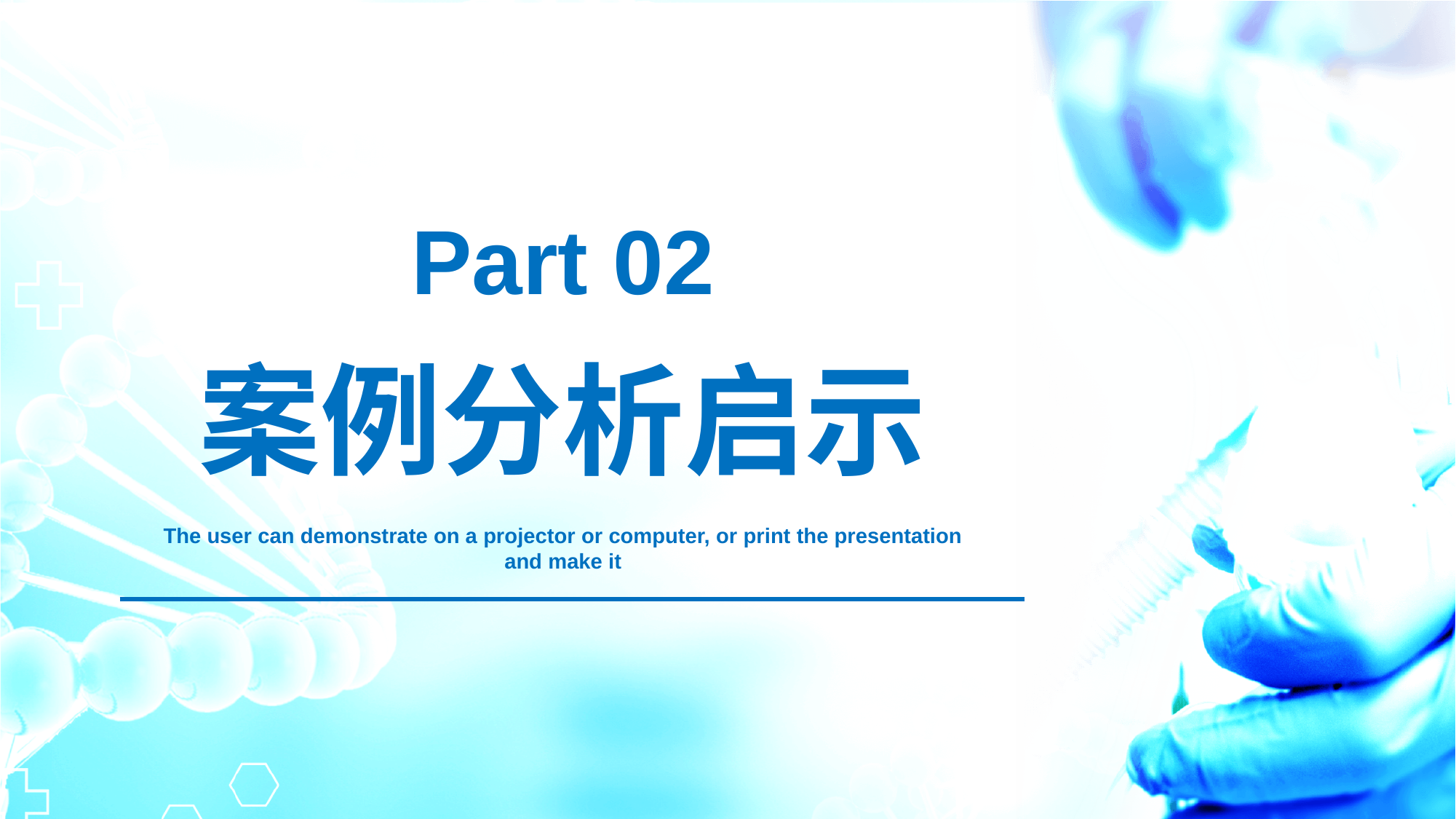

Part 02
案例分析启示
The user can demonstrate on a projector or computer, or print the presentation and make it